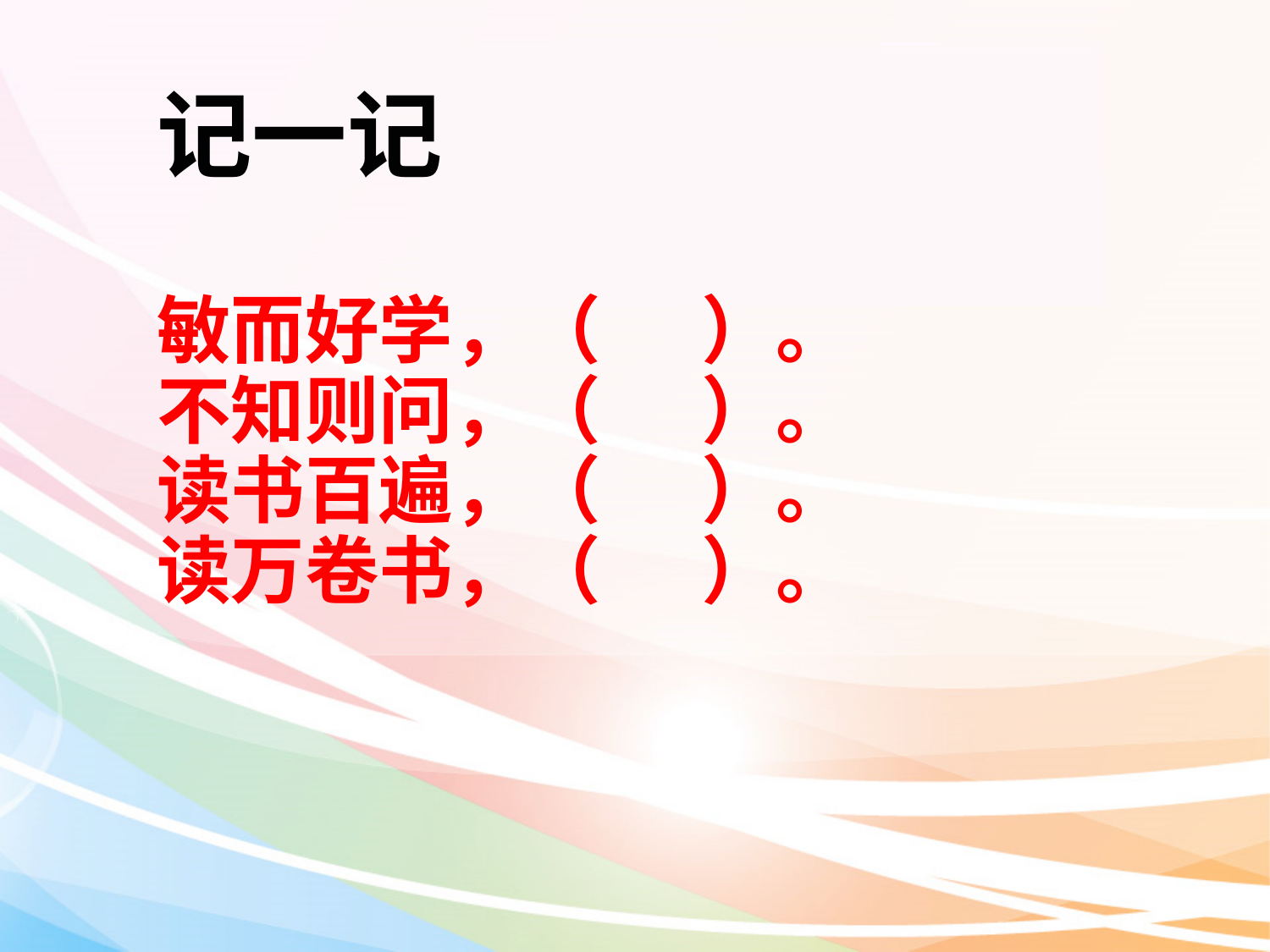

# 记一记 敏而好学，（      ）。 不知则问，（      ）。 读书百遍，（      ）。 读万卷书，（      ）。